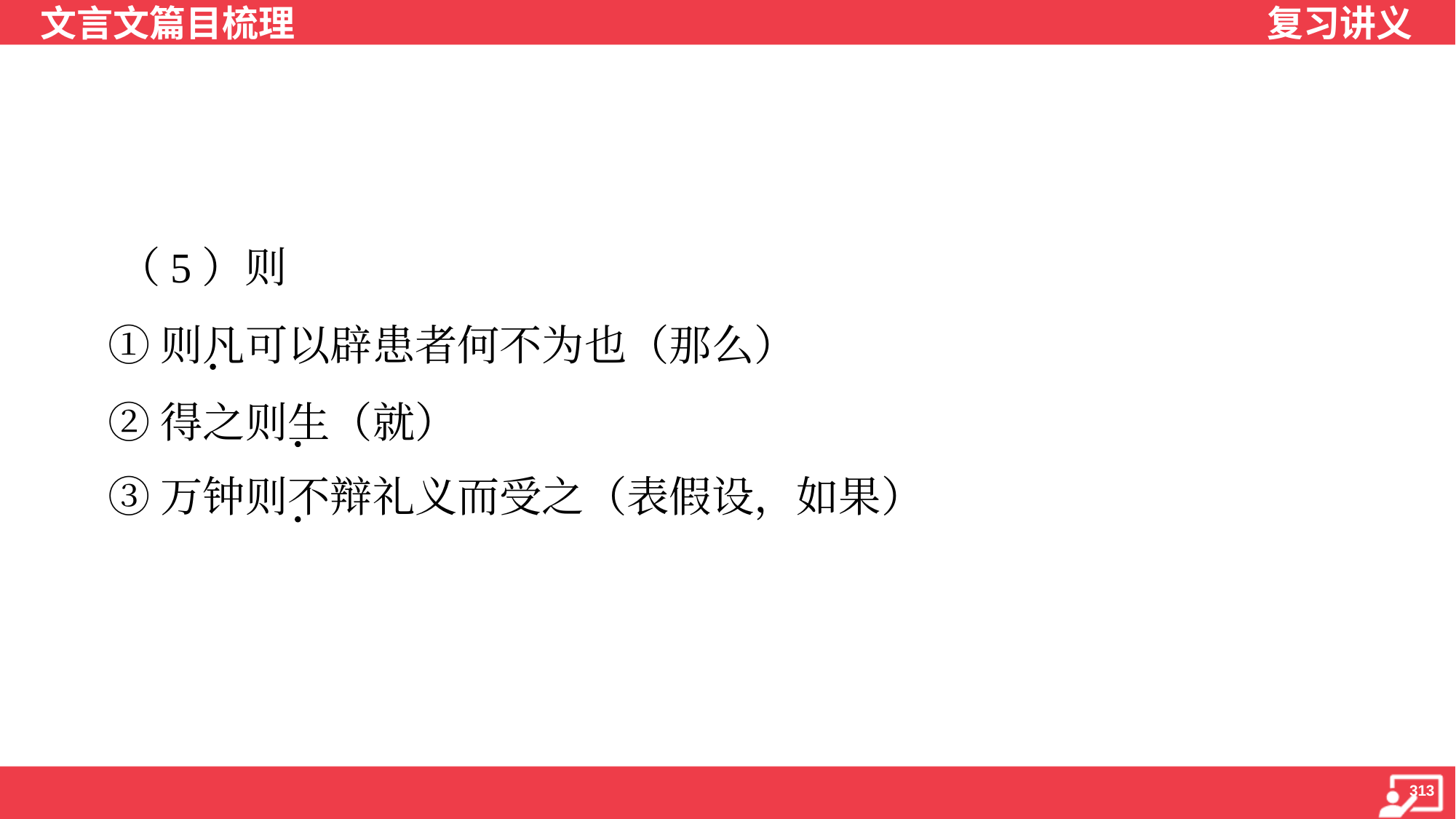

（5）则
    ①则凡可以辟患者何不为也（那么）
    ②得之则生（就）
    ③万钟则不辩礼义而受之（表假设，如果）